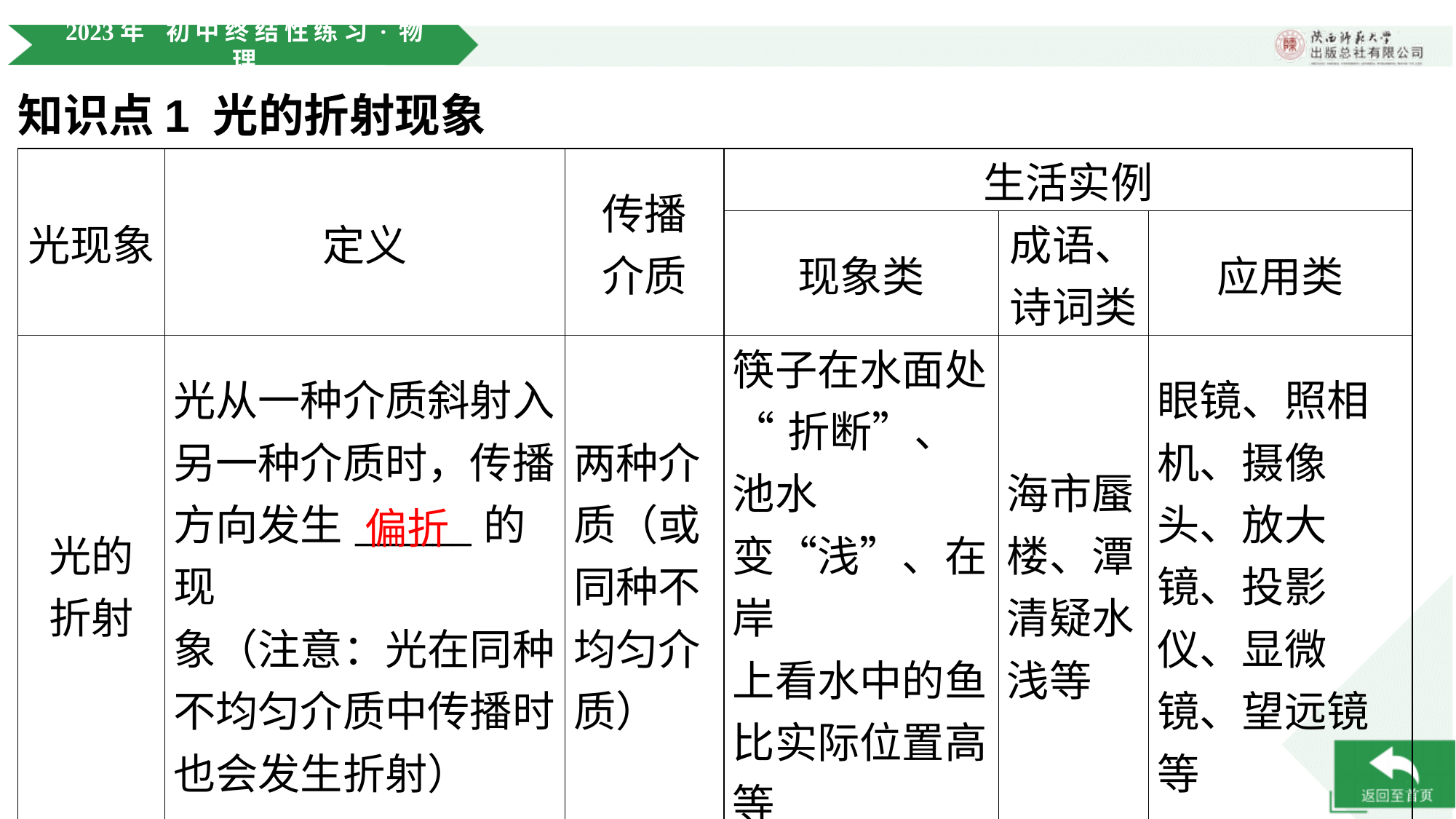

知识点1 光的折射现象
| 光现象 | 定义 | 传播 介质 | 生活实例 |  |  |
| --- | --- | --- | --- | --- | --- |
|  |  |  | 现象类 | 成语、 诗词类 | 应用类 |
| 光的 折射 | 光从一种介质斜射入 另一种介质时，传播 方向发生\_\_\_\_\_\_的现 象（注意：光在同种 不均匀介质中传播时 也会发生折射） | 两种介 质（或 同种不 均匀介 质） | 筷子在水面处 “折断”、池水 变“浅”、在岸 上看水中的鱼 比实际位置高 等 | 海市蜃 楼、潭 清疑水 浅等 | 眼镜、照相 机、摄像头、放大镜、投影 仪、显微镜、望远镜等 |
偏折